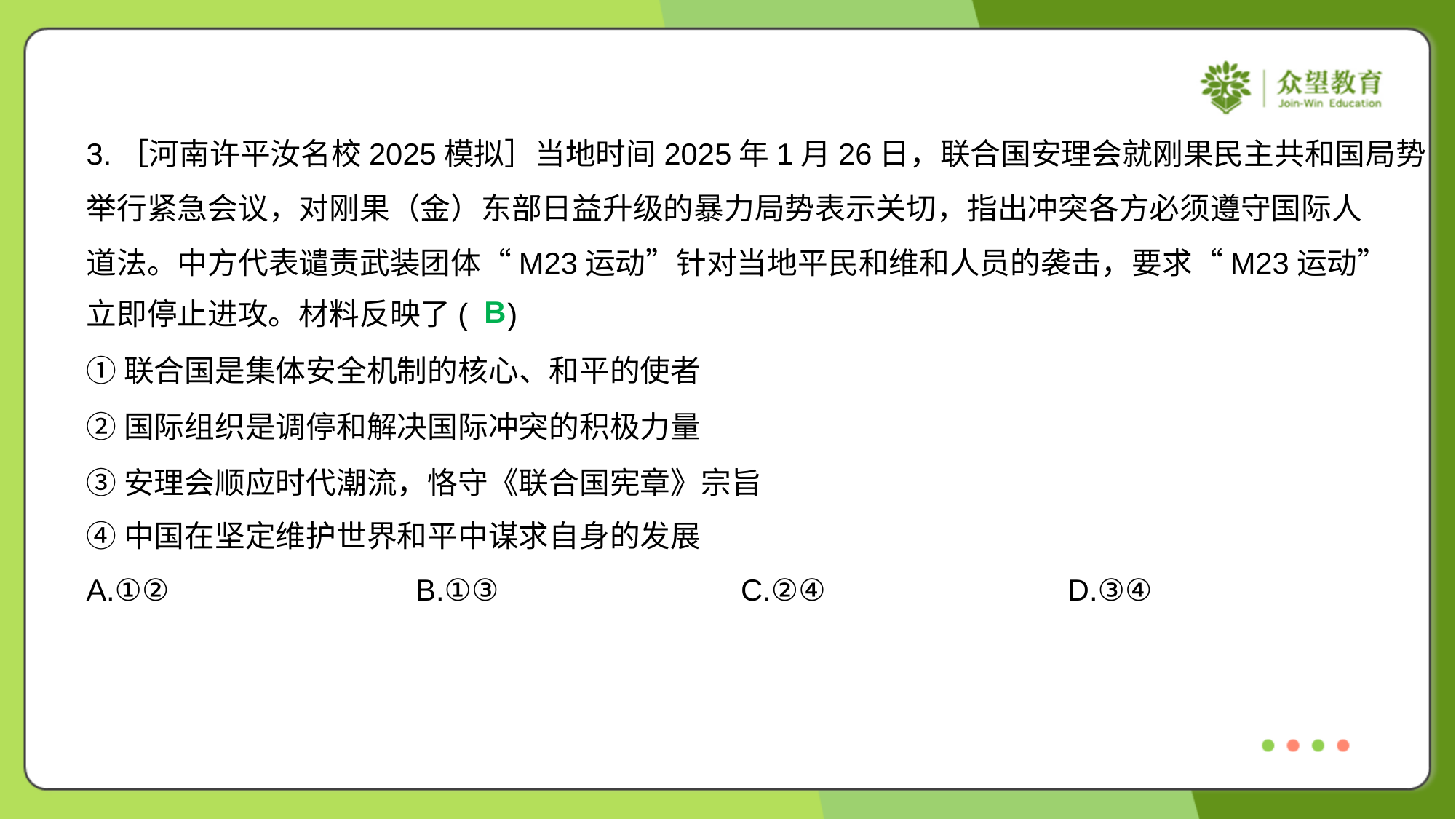

3.［河南许平汝名校2025模拟］当地时间2025年1月26日，联合国安理会就刚果民主共和国局势
举行紧急会议，对刚果（金）东部日益升级的暴力局势表示关切，指出冲突各方必须遵守国际人
道法。中方代表谴责武装团体“M23运动”针对当地平民和维和人员的袭击，要求“M23运动”
立即停止进攻。材料反映了(     )
B
①联合国是集体安全机制的核心、和平的使者
②国际组织是调停和解决国际冲突的积极力量
③安理会顺应时代潮流，恪守《联合国宪章》宗旨
④中国在坚定维护世界和平中谋求自身的发展
A.①②	B.①③	C.②④	D.③④